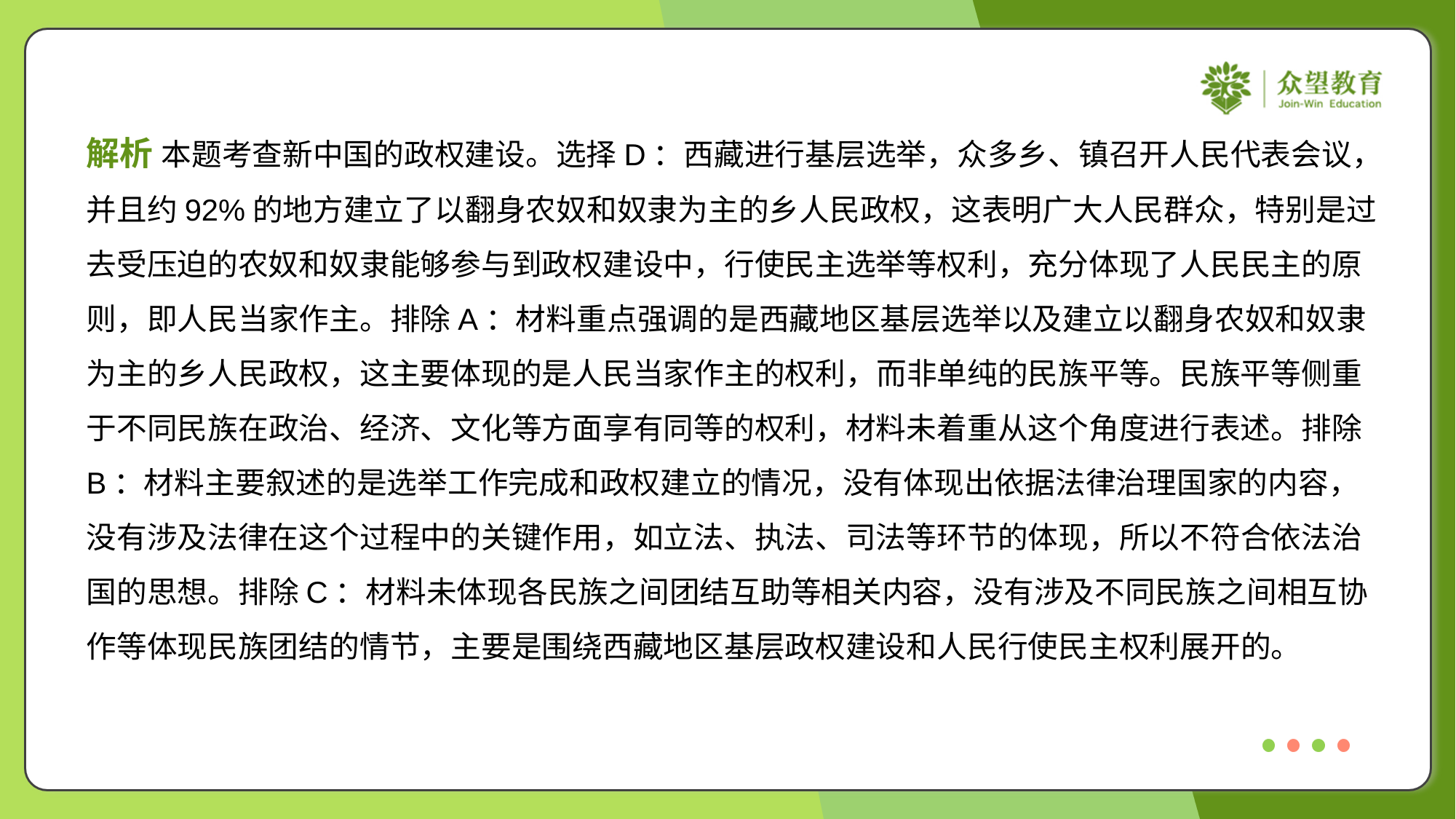

解析 本题考查新中国的政权建设。选择D：西藏进行基层选举，众多乡、镇召开人民代表会议，
并且约92%的地方建立了以翻身农奴和奴隶为主的乡人民政权，这表明广大人民群众，特别是过
去受压迫的农奴和奴隶能够参与到政权建设中，行使民主选举等权利，充分体现了人民民主的原
则，即人民当家作主。排除A：材料重点强调的是西藏地区基层选举以及建立以翻身农奴和奴隶
为主的乡人民政权，这主要体现的是人民当家作主的权利，而非单纯的民族平等。民族平等侧重
于不同民族在政治、经济、文化等方面享有同等的权利，材料未着重从这个角度进行表述。排除
B：材料主要叙述的是选举工作完成和政权建立的情况，没有体现出依据法律治理国家的内容，
没有涉及法律在这个过程中的关键作用，如立法、执法、司法等环节的体现，所以不符合依法治
国的思想。排除C：材料未体现各民族之间团结互助等相关内容，没有涉及不同民族之间相互协
作等体现民族团结的情节，主要是围绕西藏地区基层政权建设和人民行使民主权利展开的。